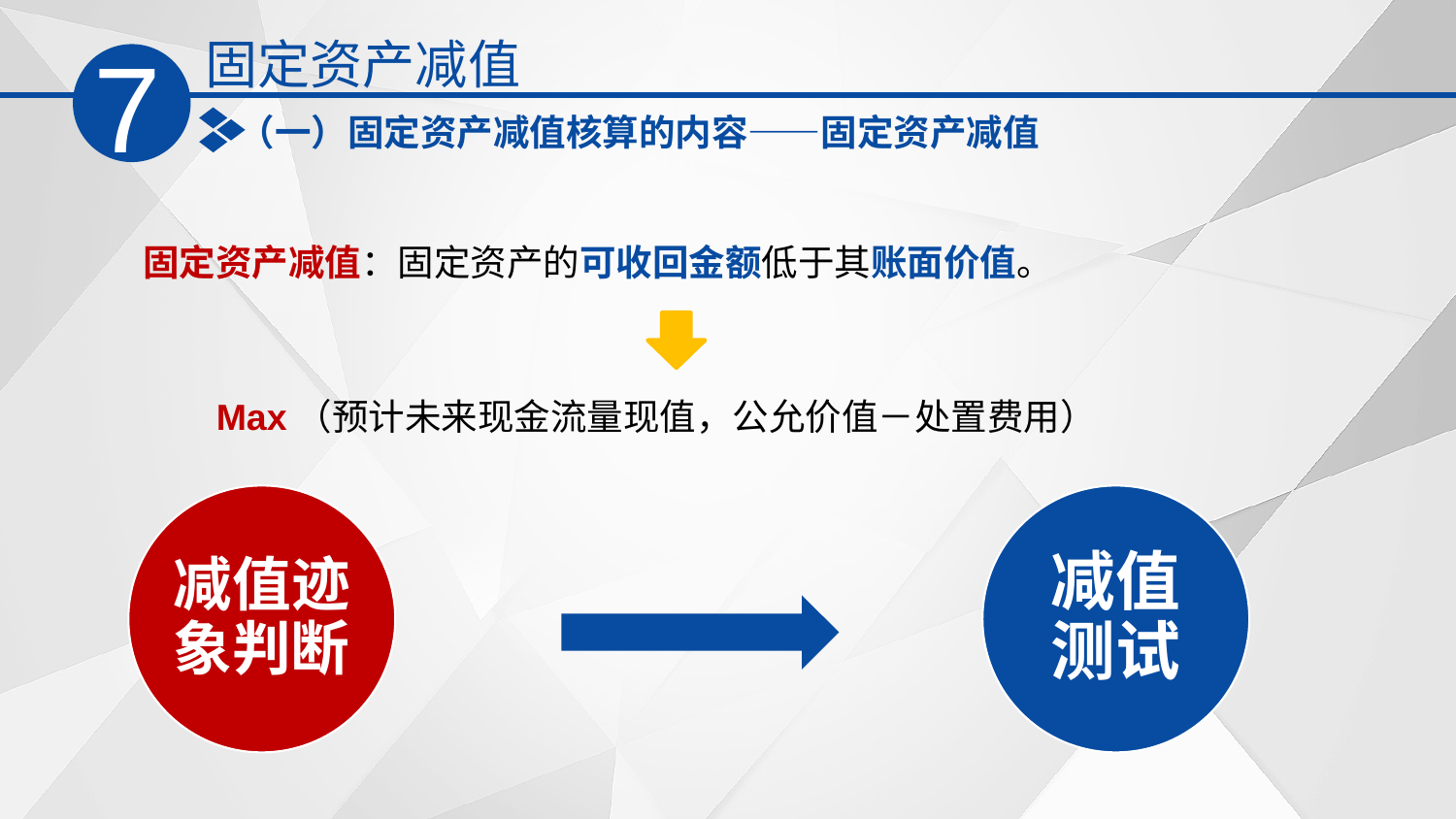

固定资产减值
7

（一）固定资产减值核算的内容——固定资产减值

固定资产减值：固定资产的可收回金额低于其账面价值。

Max（预计未来现金流量现值，公允价值－处置费用）
减值迹象判断
减值测试